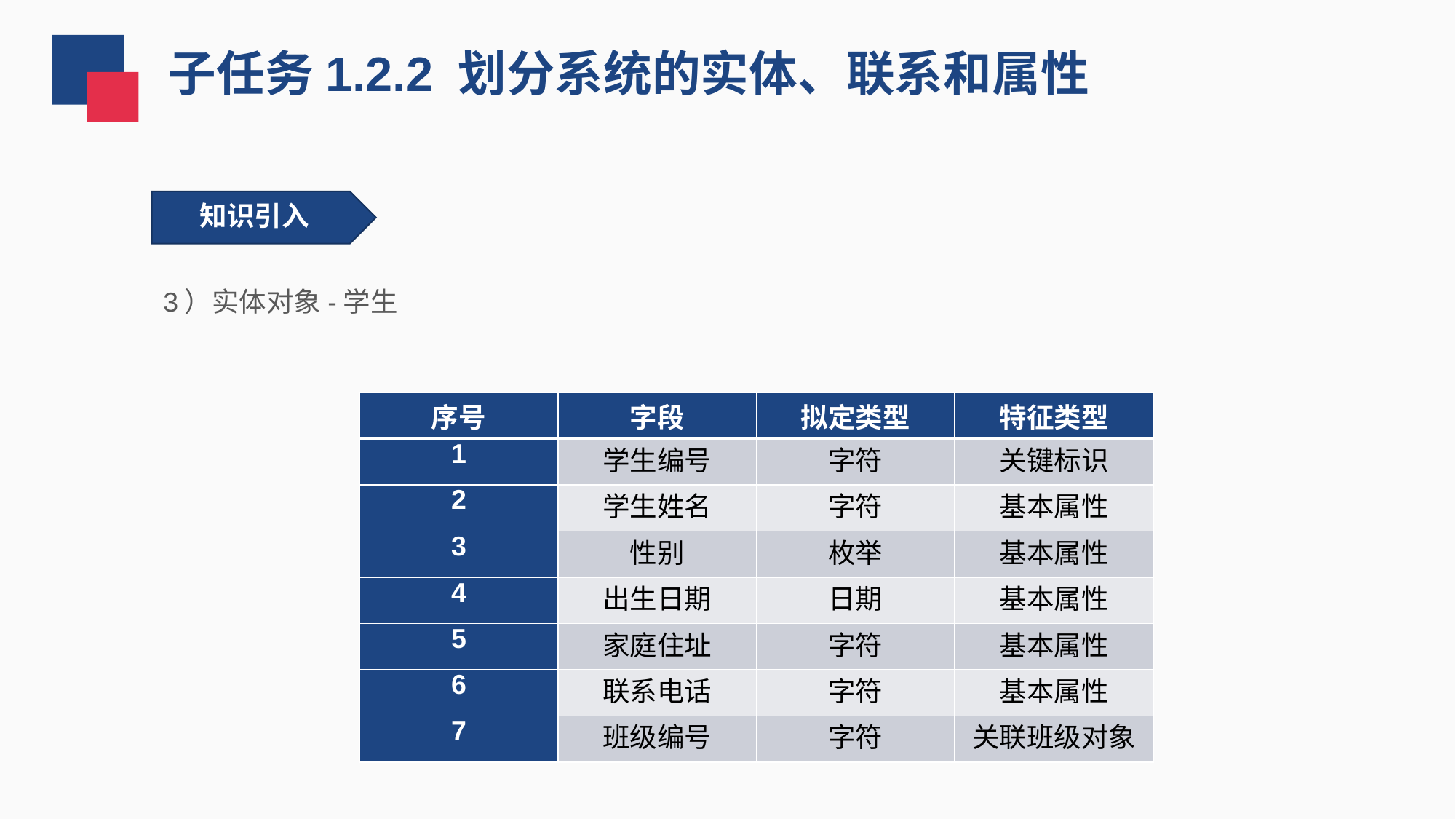

子任务1.2.2 划分系统的实体、联系和属性

     知识引入
3）实体对象-学生
| 序号 | 字段 | 拟定类型 | 特征类型 |
| --- | --- | --- | --- |
| 1 | 学生编号 | 字符 | 关键标识 |
| 2 | 学生姓名 | 字符 | 基本属性 |
| 3 | 性别 | 枚举 | 基本属性 |
| 4 | 出生日期 | 日期 | 基本属性 |
| 5 | 家庭住址 | 字符 | 基本属性 |
| 6 | 联系电话 | 字符 | 基本属性 |
| 7 | 班级编号 | 字符 | 关联班级对象 |